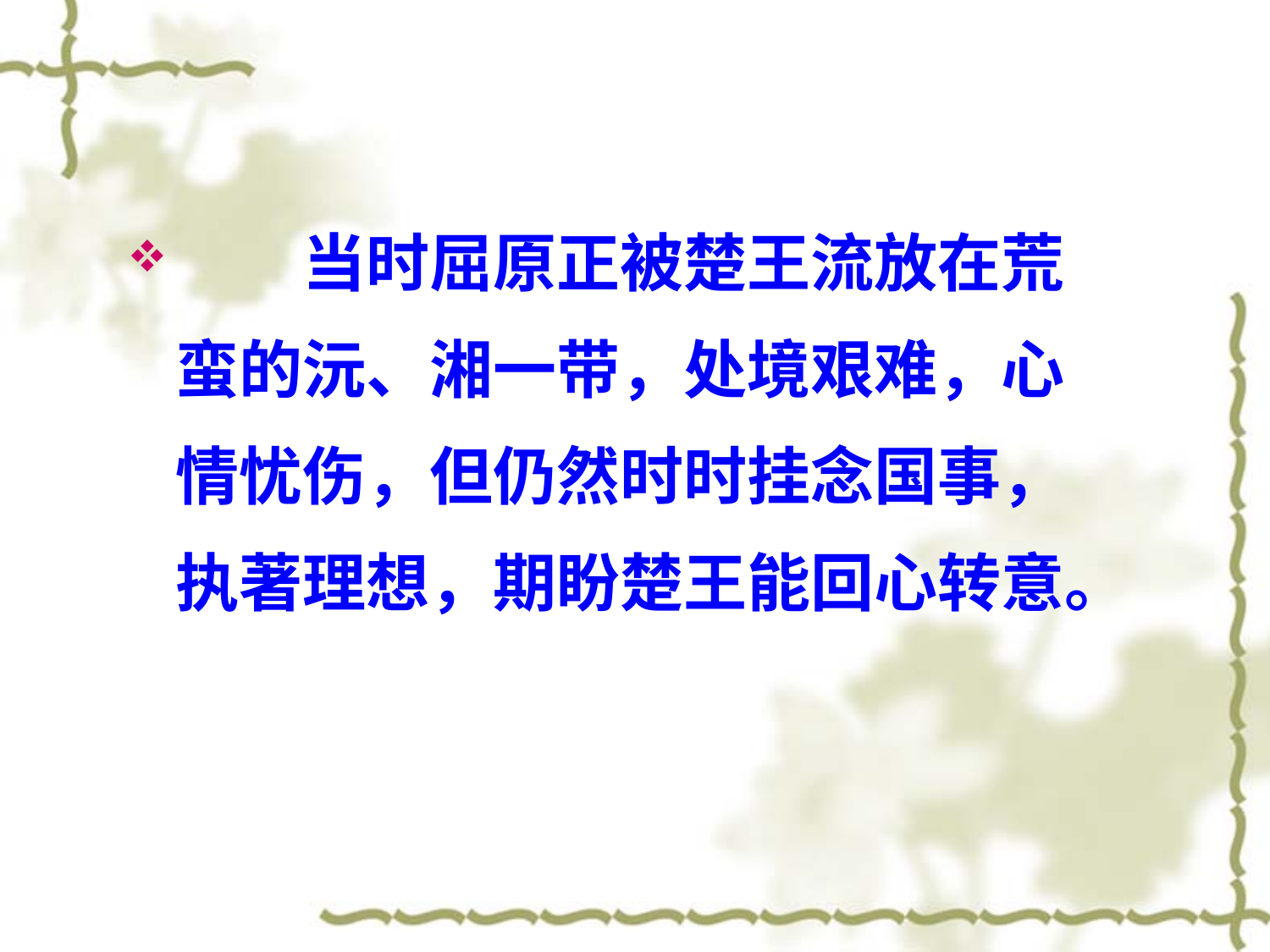

当时屈原正被楚王流放在荒蛮的沅、湘一带，处境艰难，心情忧伤，但仍然时时挂念国事，执著理想，期盼楚王能回心转意。